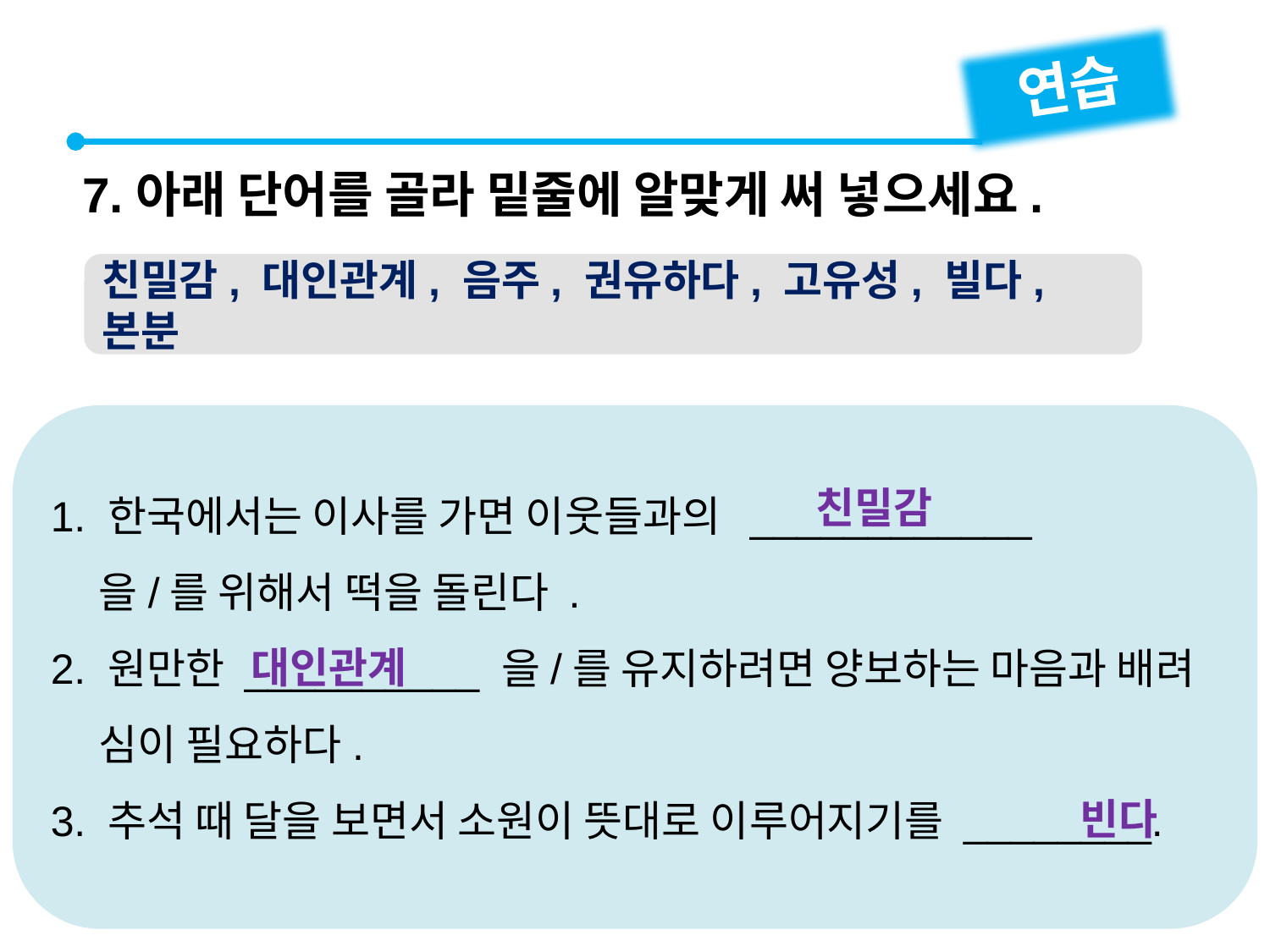

연습
7.아래 단어를 골라 밑줄에 알맞게 써 넣으세요.
친밀감, 대인관계, 음주, 권유하다, 고유성, 빌다, 본분

1. 한국에서는 이사를 가면 이웃들과의  ____________
    을/를 위해서 떡을 돌린다 .
2. 원만한 __________ 을/를 유지하려면 양보하는 마음과 배려
    심이 필요하다.
3. 추석 때 달을 보면서 소원이 뜻대로 이루어지기를 ________.

친밀감
대인관계
빈다